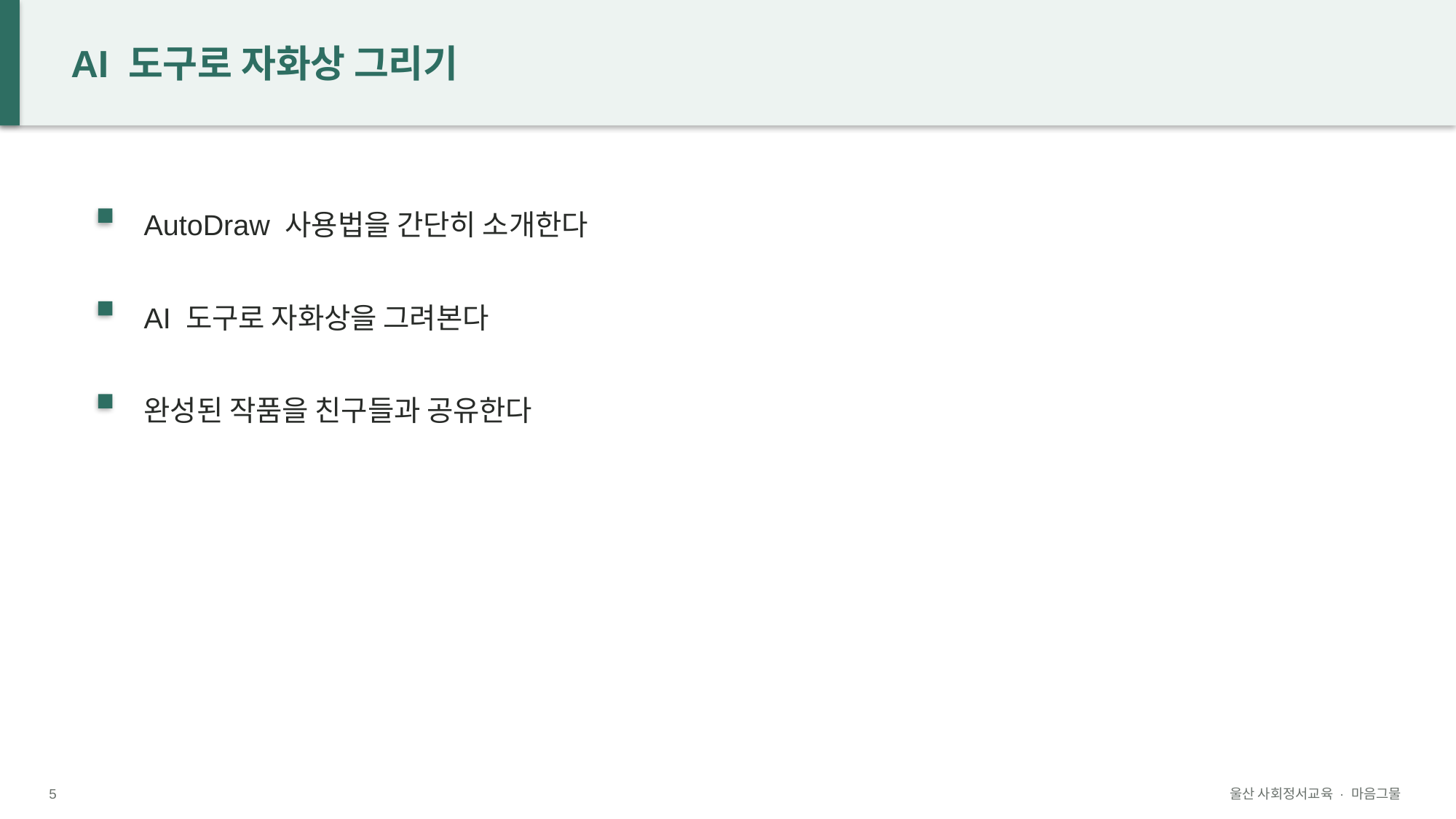

AI 도구로 자화상 그리기
AutoDraw 사용법을 간단히 소개한다

AI 도구로 자화상을 그려본다

완성된 작품을 친구들과 공유한다

5
울산 사회정서교육 · 마음그물